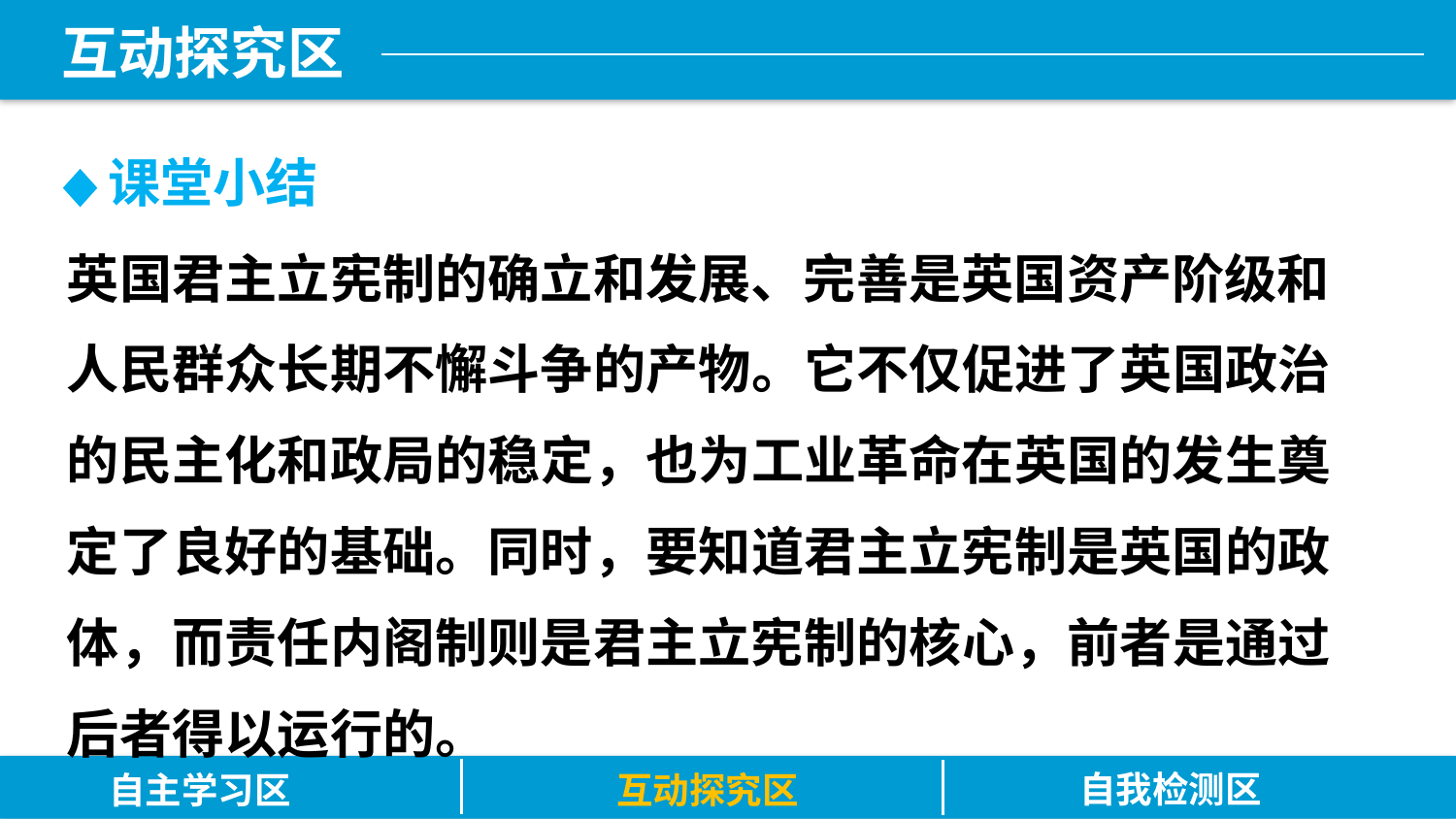

课堂小结

英国君主立宪制的确立和发展、完善是英国资产阶级和人民群众长期不懈斗争的产物。它不仅促进了英国政治的民主化和政局的稳定，也为工业革命在英国的发生奠定了良好的基础。同时，要知道君主立宪制是英国的政体，而责任内阁制则是君主立宪制的核心，前者是通过后者得以运行的。
自我检测区
自主学习区
互动探究区